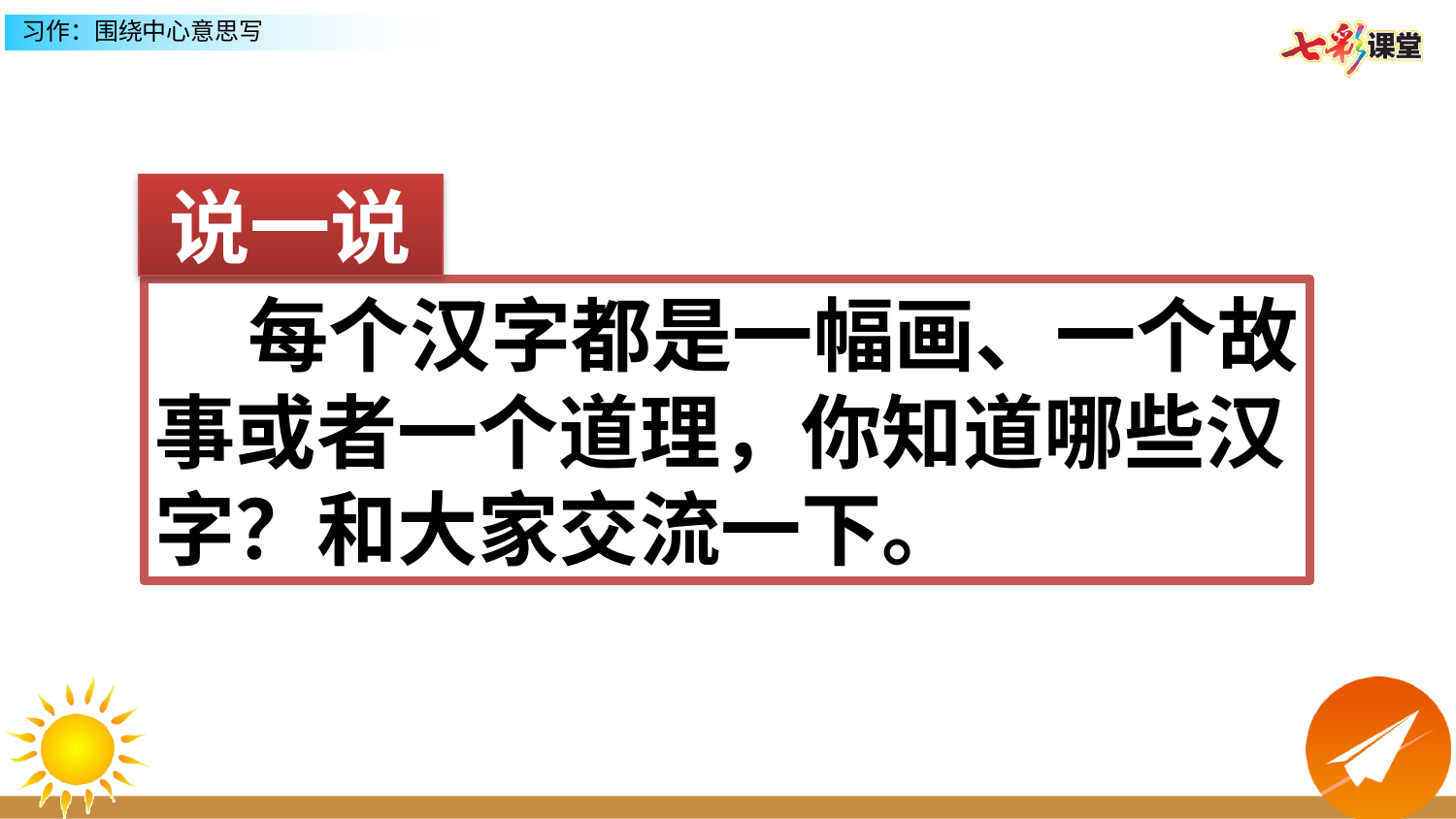

说一说
    每个汉字都是一幅画、一个故事或者一个道理，你知道哪些汉字？和大家交流一下。